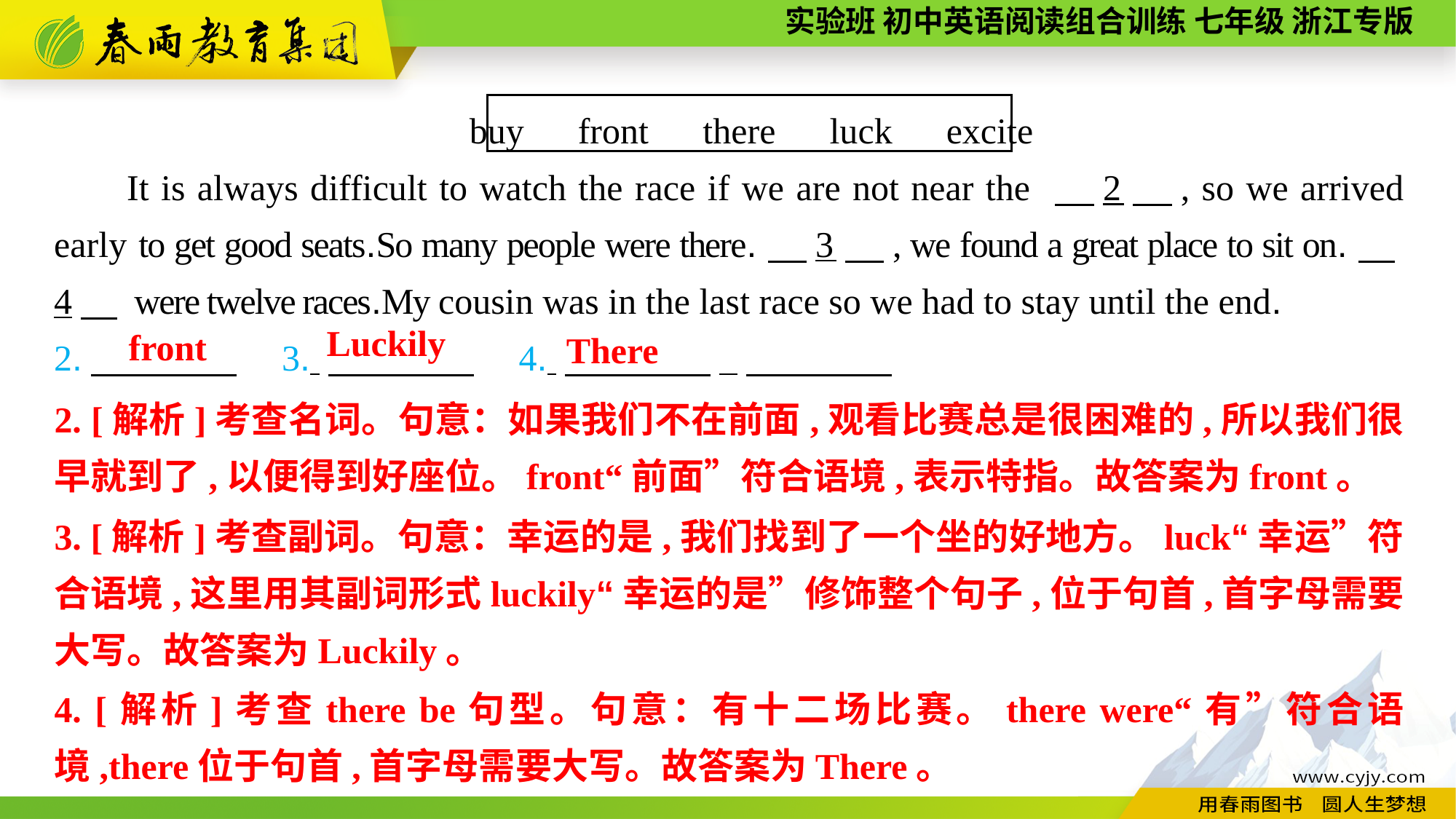

buy　front　there　luck　excite
It is always difficult to watch the race if we are not near the 　2　, so we arrived early to get good seats.So many people were there.　3　, we found a great place to sit on.　4　 were twelve races.My cousin was in the last race so we had to stay until the end.
2.　　　　　3. 　　　　　4. 　　　　.

Luckily
front
There
2. [解析]考查名词。句意：如果我们不在前面,观看比赛总是很困难的,所以我们很早就到了,以便得到好座位。front“前面”符合语境,表示特指。故答案为front。
3. [解析]考查副词。句意：幸运的是,我们找到了一个坐的好地方。luck“幸运”符合语境,这里用其副词形式luckily“幸运的是”修饰整个句子,位于句首,首字母需要大写。故答案为Luckily。
4. [解析]考查there be句型。句意：有十二场比赛。there were“有”符合语境,there位于句首,首字母需要大写。故答案为There。